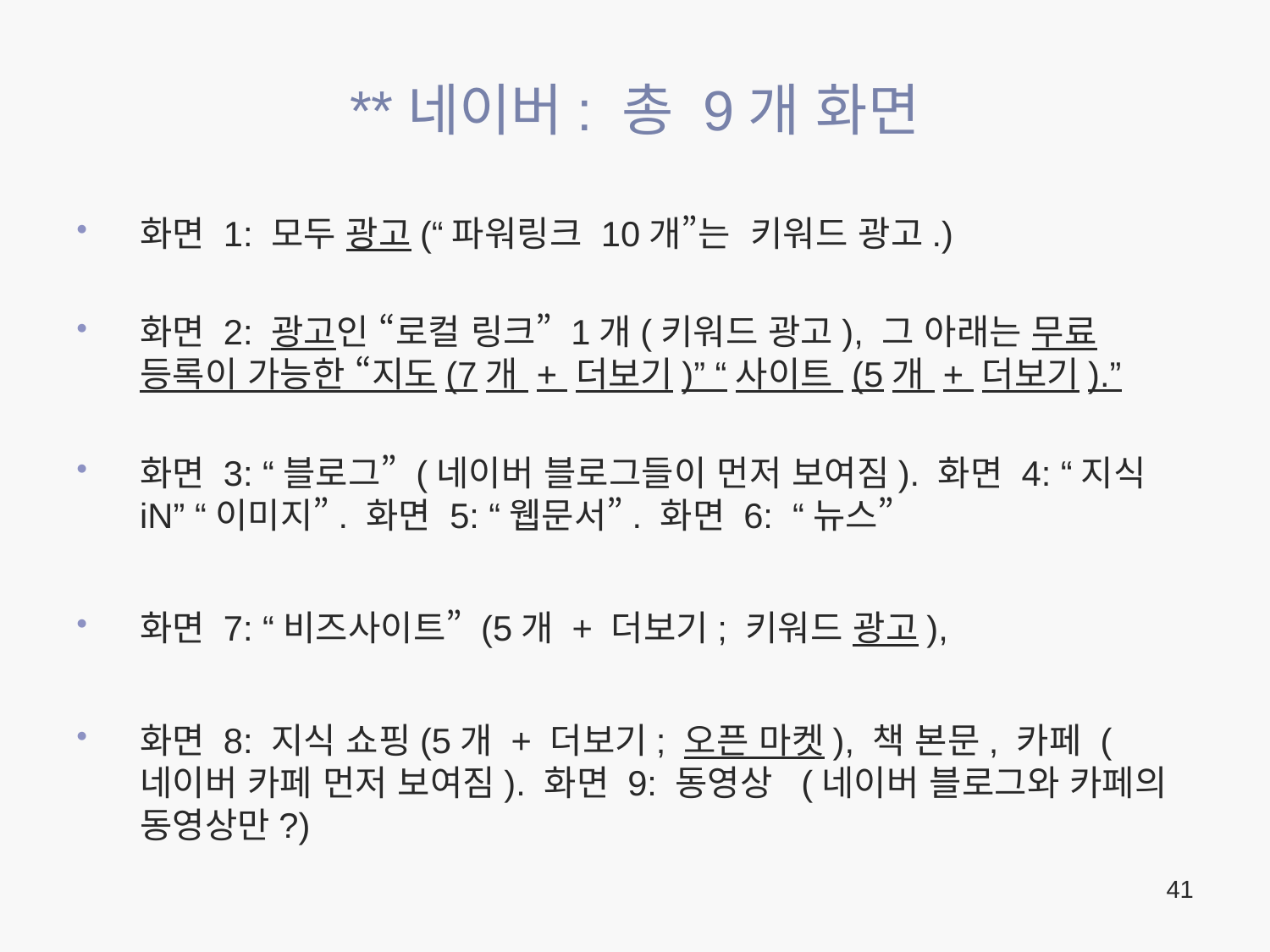

# **네이버: 총 9개 화면
화면 1: 모두 광고(“파워링크 10개”는  키워드 광고.)

화면 2: 광고인 “로컬 링크” 1개(키워드 광고), 그 아래는 무료 등록이 가능한 “지도(7개 + 더보기)” “사이트 (5개 + 더보기).”

화면 3: “블로그” (네이버 블로그들이 먼저 보여짐). 화면 4: “지식iN” “이미지”. 화면 5: “웹문서”. 화면 6:  “뉴스”

화면 7: “비즈사이트” (5개 + 더보기; 키워드 광고),

화면 8: 지식 쇼핑(5개 + 더보기; 오픈 마켓), 책 본문, 카페 (네이버 카페 먼저 보여짐). 화면 9: 동영상  (네이버 블로그와 카페의 동영상만?)

41